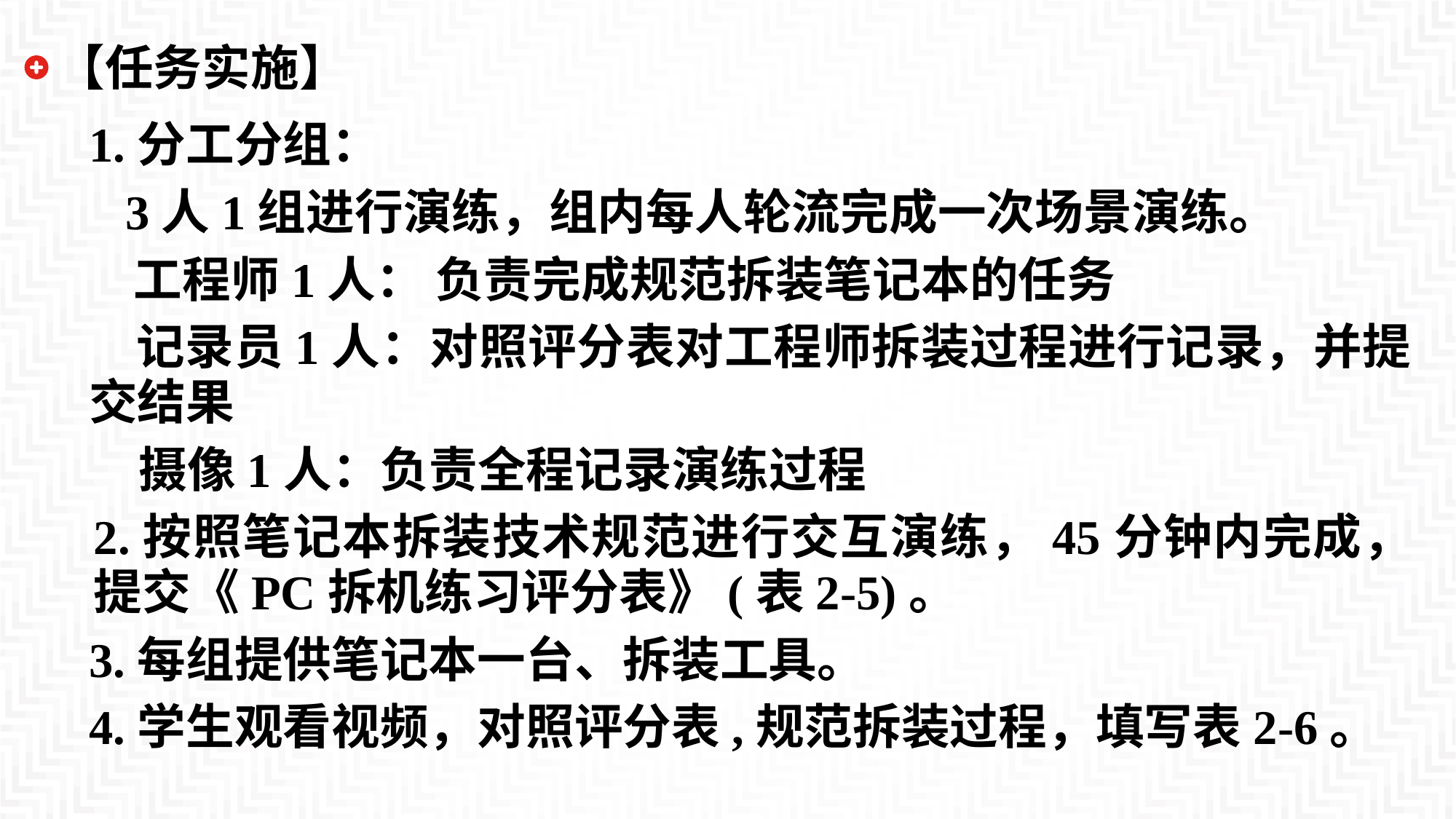

# 【任务实施】
1.分工分组：
   3人1组进行演练，组内每人轮流完成一次场景演练。
   工程师1人： 负责完成规范拆装笔记本的任务
   记录员1人：对照评分表对工程师拆装过程进行记录，并提交结果
   摄像1人：负责全程记录演练过程
2.按照笔记本拆装技术规范进行交互演练，45分钟内完成，提交《PC拆机练习评分表》(表2-5)。
3.每组提供笔记本一台、拆装工具。
4.学生观看视频，对照评分表,规范拆装过程，填写表2-6。